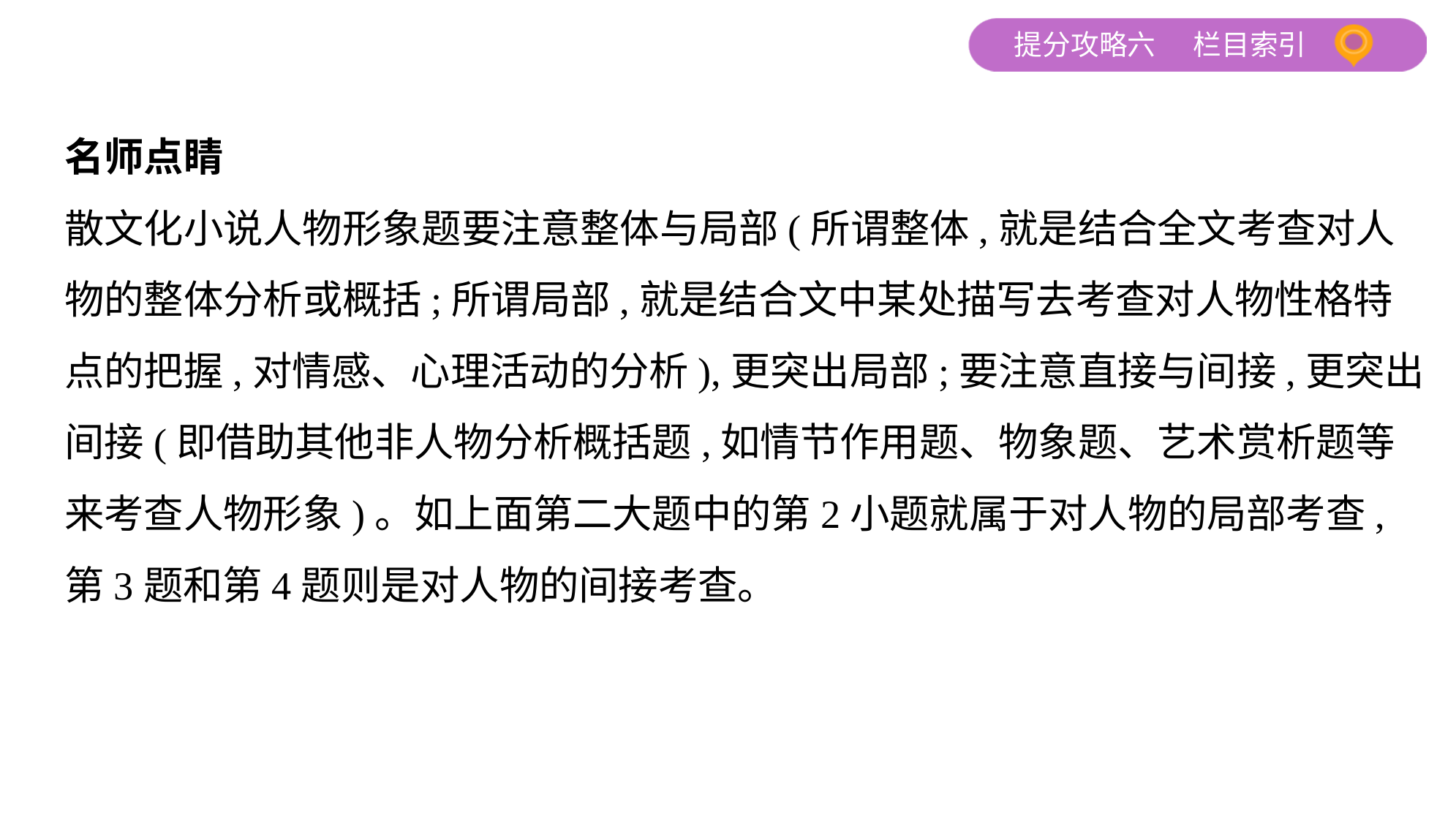

名师点睛
散文化小说人物形象题要注意整体与局部(所谓整体,就是结合全文考查对人
物的整体分析或概括;所谓局部,就是结合文中某处描写去考查对人物性格特
点的把握,对情感、心理活动的分析),更突出局部;要注意直接与间接,更突出
间接(即借助其他非人物分析概括题,如情节作用题、物象题、艺术赏析题等
来考查人物形象)。如上面第二大题中的第2小题就属于对人物的局部考查,
第3题和第4题则是对人物的间接考查。